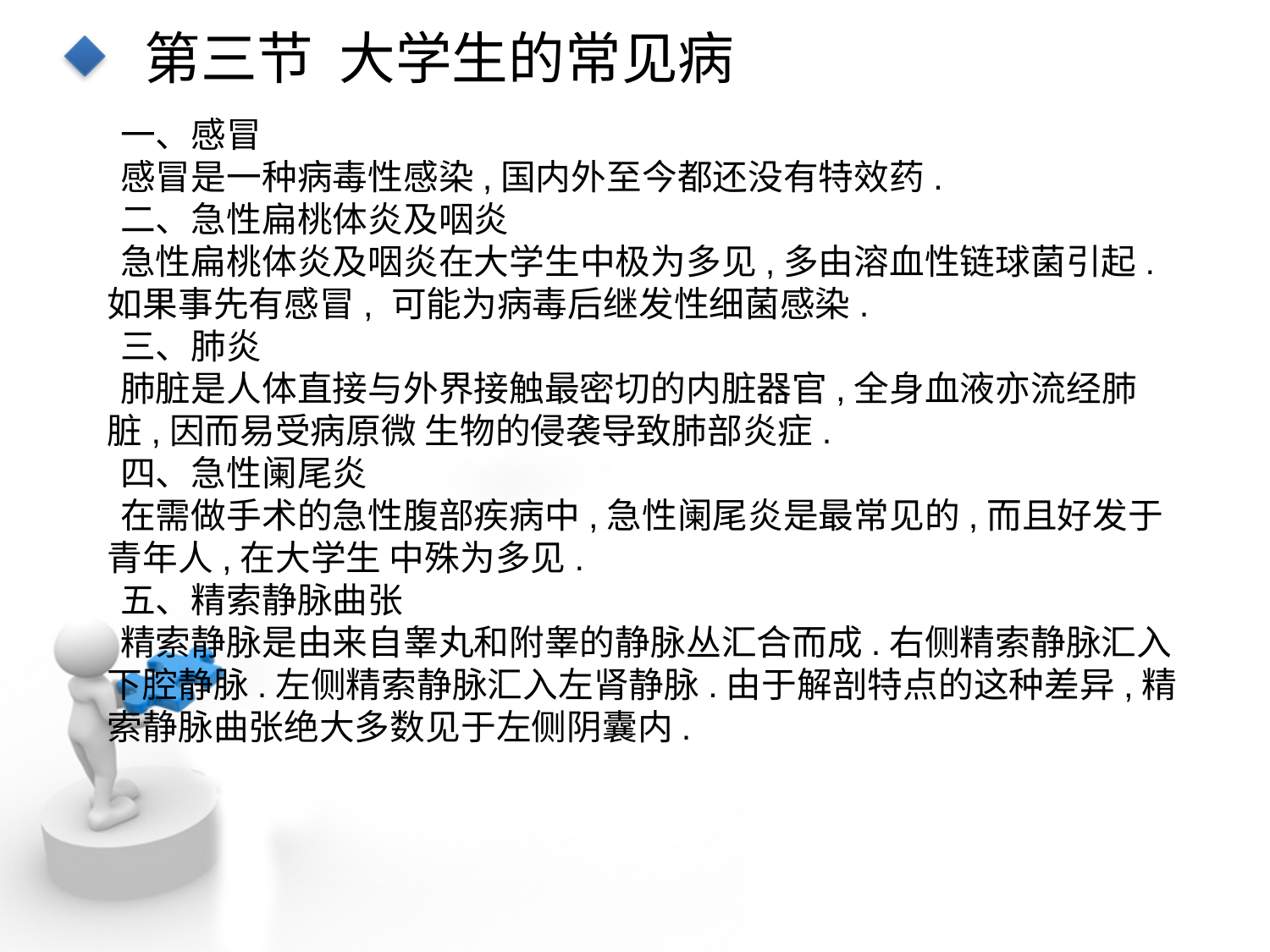

第三节  大学生的常见病

一、感冒
感冒是一种病毒性感染,国内外至今都还没有特效药.
二、急性扁桃体炎及咽炎
急性扁桃体炎及咽炎在大学生中极为多见,多由溶血性链球菌引起.如果事先有感冒, 可能为病毒后继发性细菌感染.
三、肺炎
肺脏是人体直接与外界接触最密切的内脏器官,全身血液亦流经肺脏,因而易受病原微 生物的侵袭导致肺部炎症.
四、急性阑尾炎
在需做手术的急性腹部疾病中,急性阑尾炎是最常见的,而且好发于青年人,在大学生 中殊为多见.
五、精索静脉曲张
精索静脉是由来自睾丸和附睾的静脉丛汇合而成.右侧精索静脉汇入下腔静脉.左侧精索静脉汇入左肾静脉.由于解剖特点的这种差异,精索静脉曲张绝大多数见于左侧阴囊内.

点击添加文本
点击添加文本
点击添加文本
点击添加文本